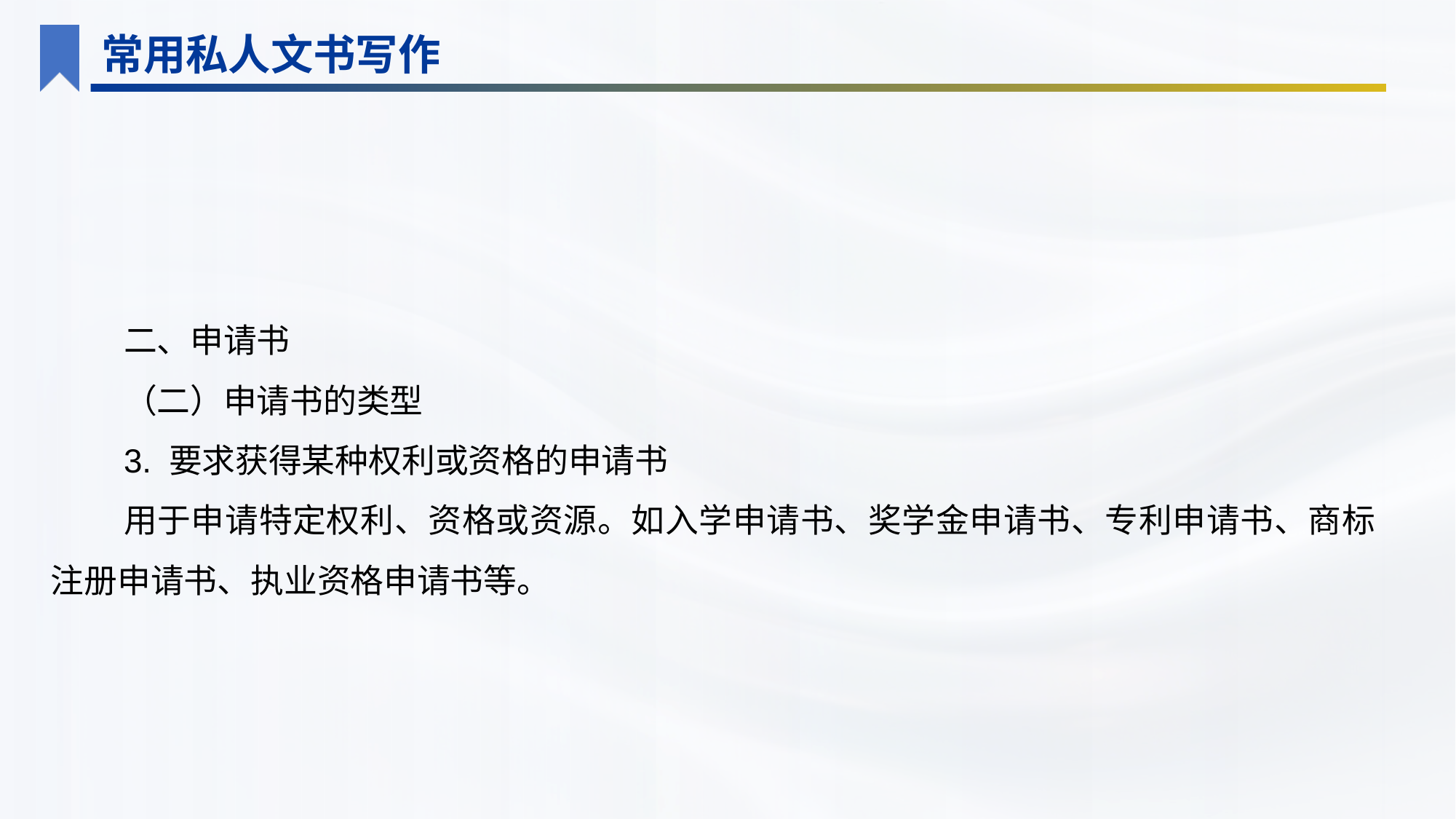

常用私人文书写作
二、申请书
（二）申请书的类型
3. 要求获得某种权利或资格的申请书
用于申请特定权利、资格或资源。如入学申请书、奖学金申请书、专利申请书、商标注册申请书、执业资格申请书等。